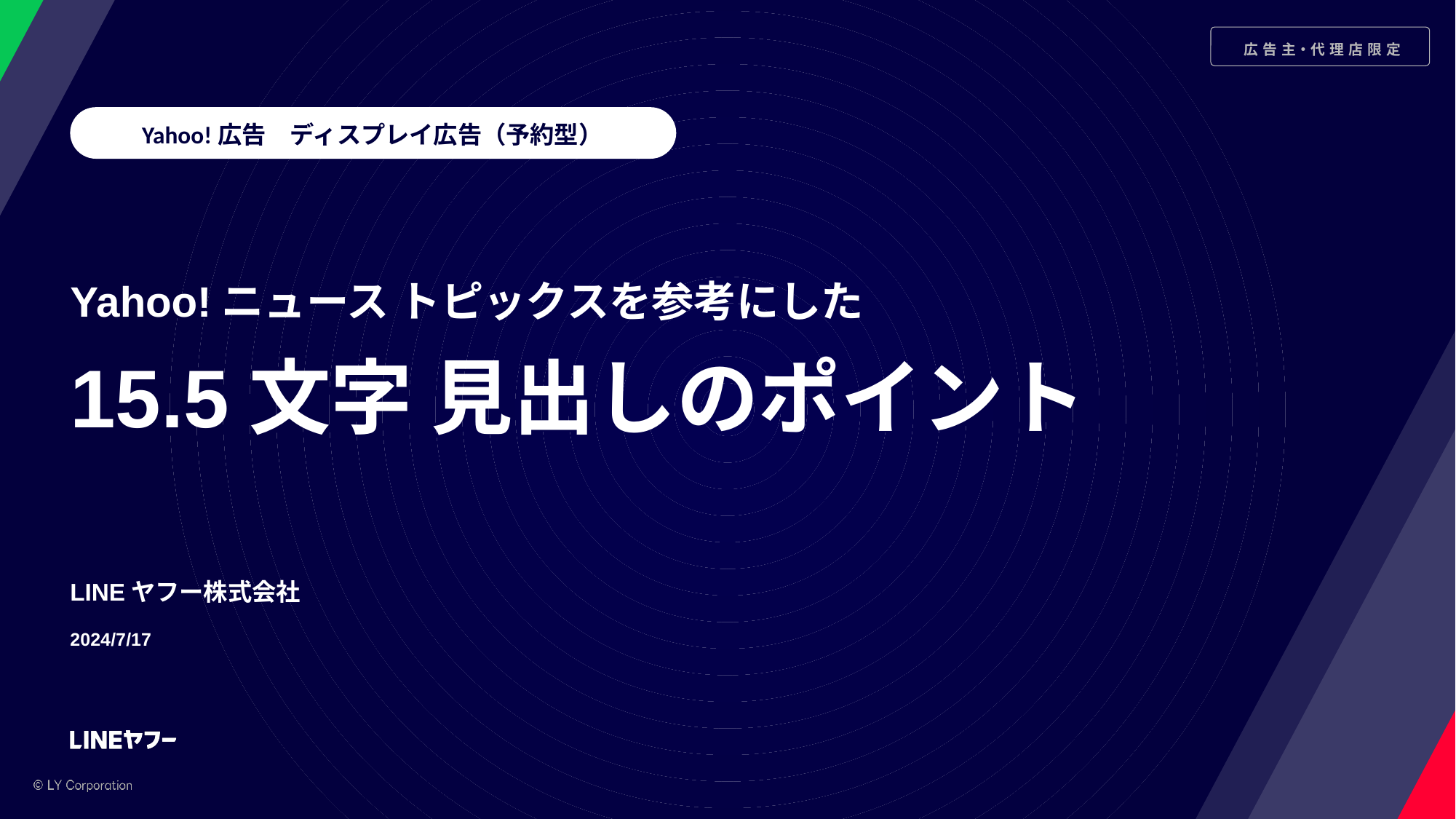

Yahoo!ニュース トピックスを参考にした
15.5文字 見出しのポイント
LINEヤフー株式会社
2024/7/17